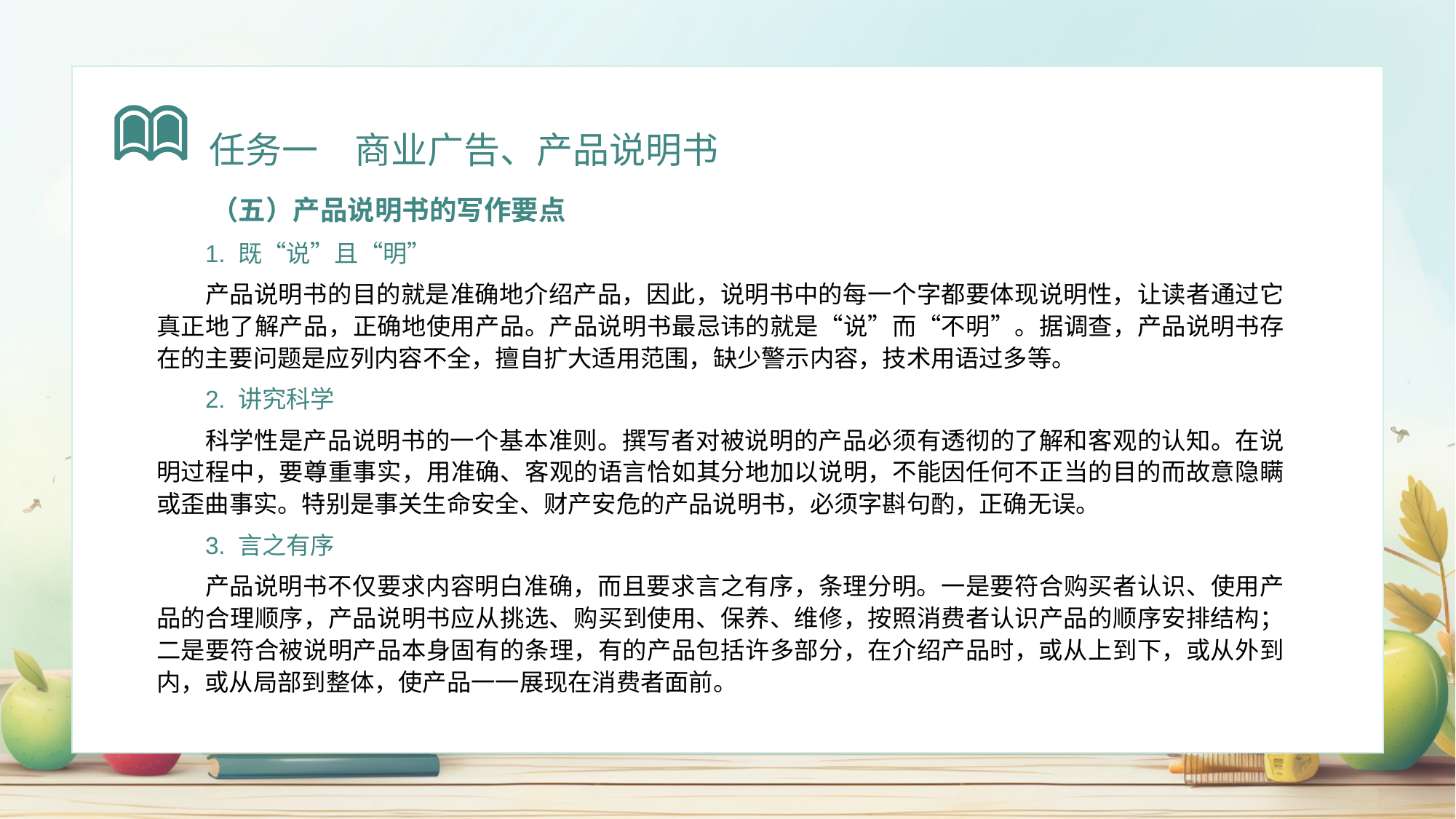

任务一　商业广告、产品说明书

（五）产品说明书的写作要点
1. 既“说”且“明”
产品说明书的目的就是准确地介绍产品，因此，说明书中的每一个字都要体现说明性，让读者通过它真正地了解产品，正确地使用产品。产品说明书最忌讳的就是“说”而“不明”。据调查，产品说明书存在的主要问题是应列内容不全，擅自扩大适用范围，缺少警示内容，技术用语过多等。
2. 讲究科学
科学性是产品说明书的一个基本准则。撰写者对被说明的产品必须有透彻的了解和客观的认知。在说明过程中，要尊重事实，用准确、客观的语言恰如其分地加以说明，不能因任何不正当的目的而故意隐瞒或歪曲事实。特别是事关生命安全、财产安危的产品说明书，必须字斟句酌，正确无误。
3. 言之有序
产品说明书不仅要求内容明白准确，而且要求言之有序，条理分明。一是要符合购买者认识、使用产品的合理顺序，产品说明书应从挑选、购买到使用、保养、维修，按照消费者认识产品的顺序安排结构；二是要符合被说明产品本身固有的条理，有的产品包括许多部分，在介绍产品时，或从上到下，或从外到内，或从局部到整体，使产品一一展现在消费者面前。